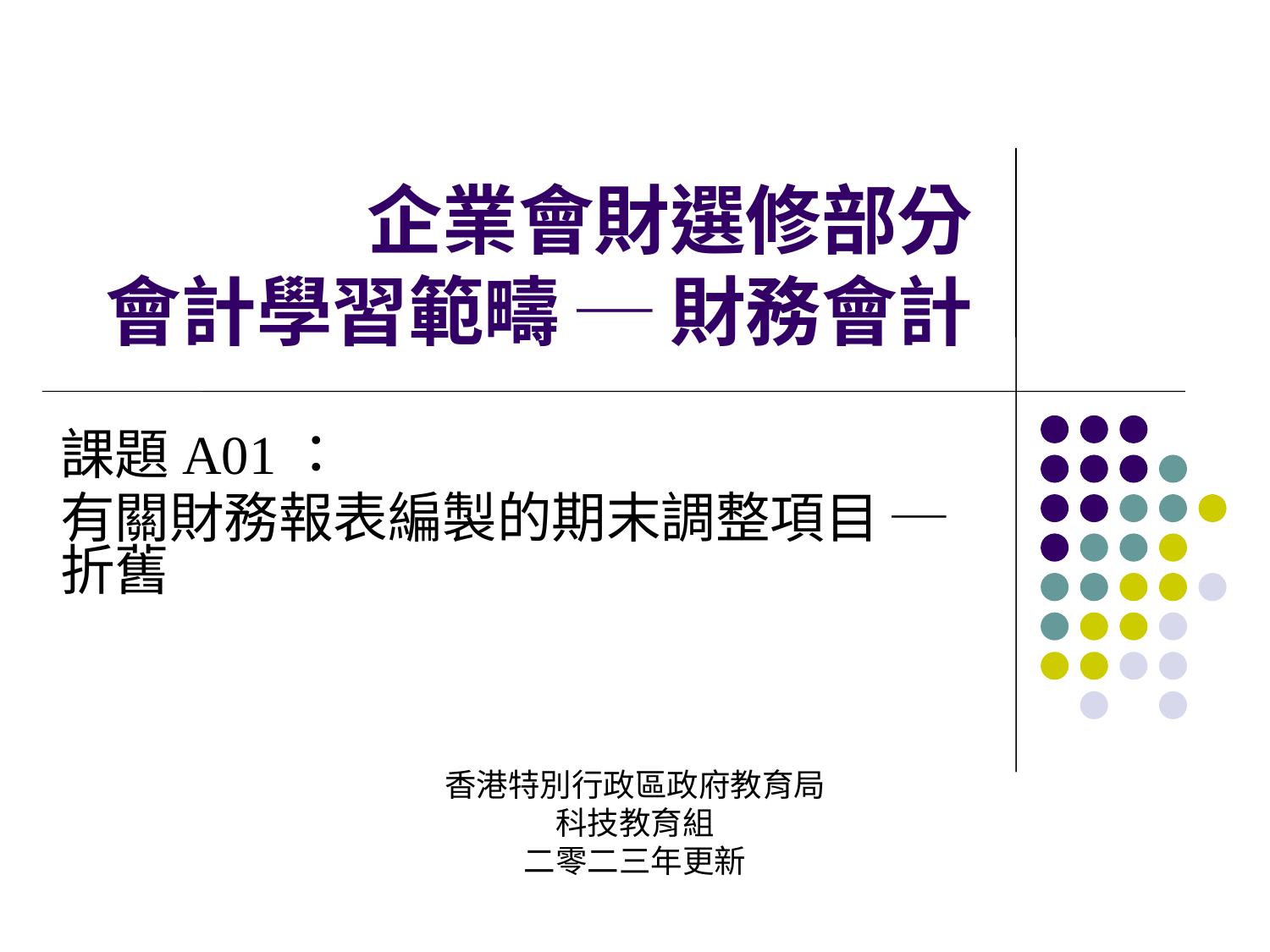

# 企業會財選修部分 會計學習範疇 ─ 財務會計
課題A01：
有關財務報表編製的期末調整項目 ─ 折舊
香港特別行政區政府教育局
科技教育組
二零二三年更新